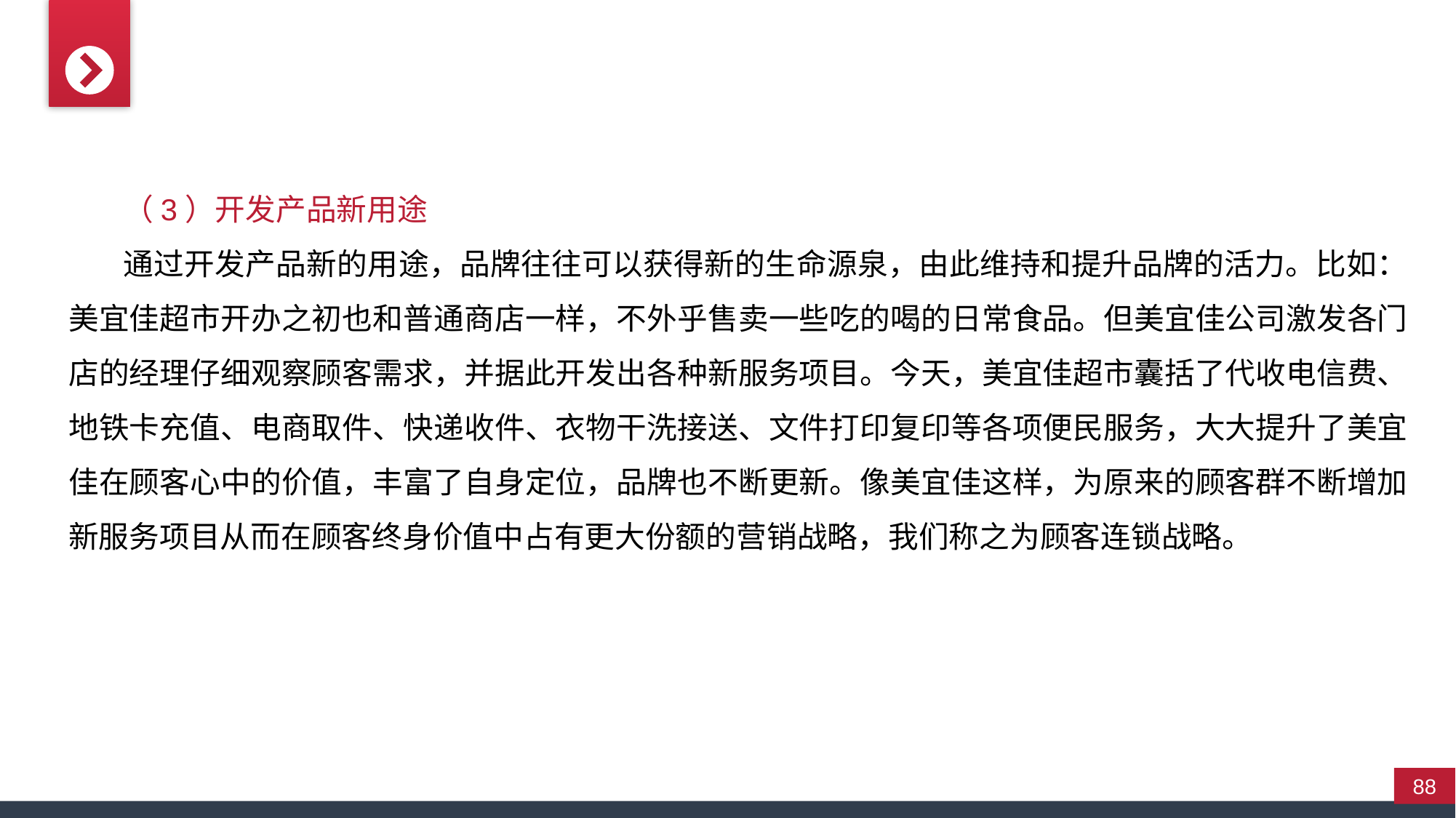

（3）开发产品新用途
通过开发产品新的用途，品牌往往可以获得新的生命源泉，由此维持和提升品牌的活力。比如：美宜佳超市开办之初也和普通商店一样，不外乎售卖一些吃的喝的日常食品。但美宜佳公司激发各门店的经理仔细观察顾客需求，并据此开发出各种新服务项目。今天，美宜佳超市囊括了代收电信费、地铁卡充值、电商取件、快递收件、衣物干洗接送、文件打印复印等各项便民服务，大大提升了美宜佳在顾客心中的价值，丰富了自身定位，品牌也不断更新。像美宜佳这样，为原来的顾客群不断增加新服务项目从而在顾客终身价值中占有更大份额的营销战略，我们称之为顾客连锁战略。